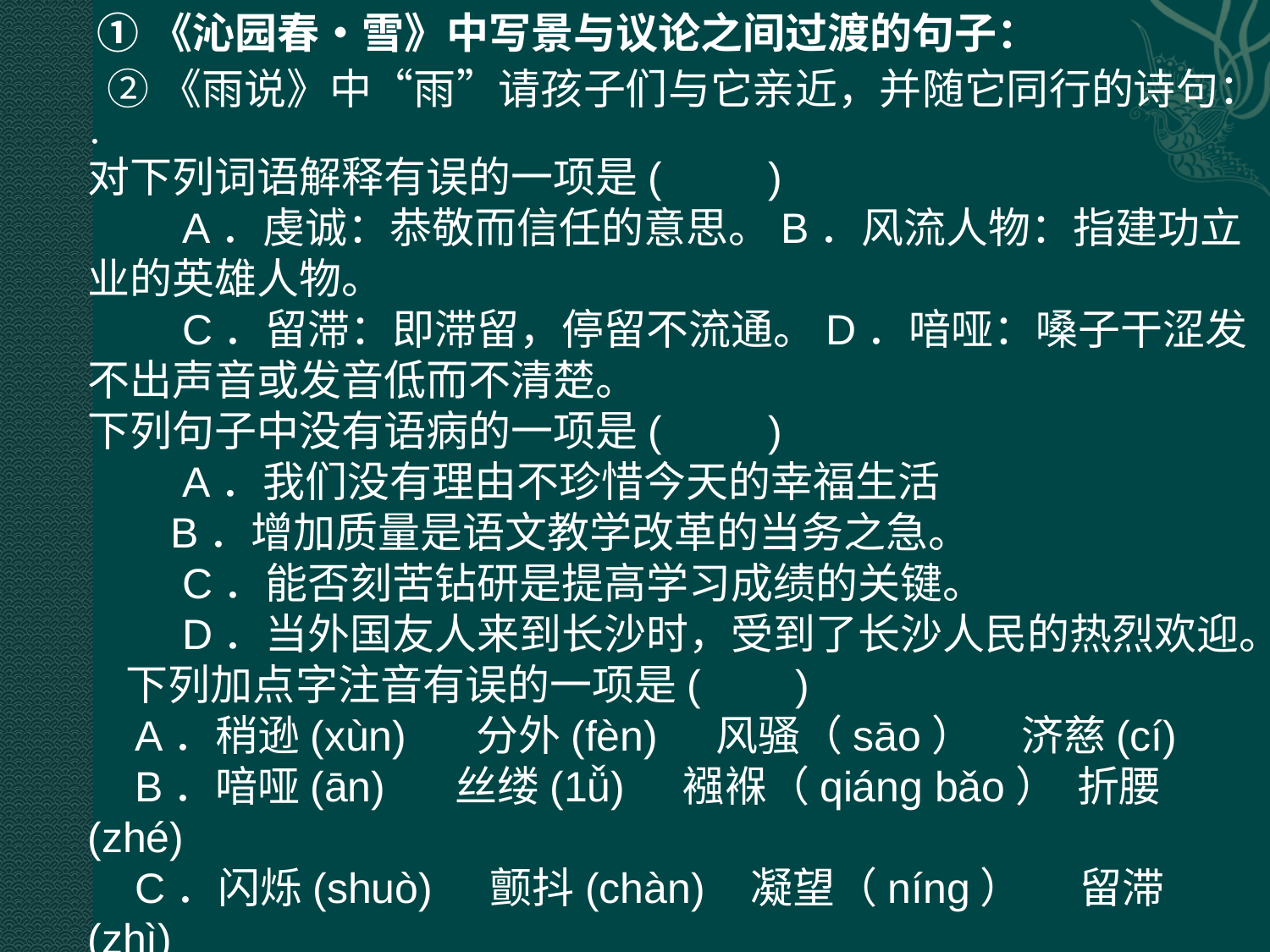

①《沁园春•雪》中写景与议论之间过渡的句子：

②《雨说》中“雨”请孩子们与它亲近，并随它同行的诗句：
．
对下列词语解释有误的一项是(         )
　　A．虔诚：恭敬而信任的意思。B．风流人物：指建功立业的英雄人物。
　　C．留滞：即滞留，停留不流通。D．喑哑：嗓子干涩发不出声音或发音低而不清楚。
下列句子中没有语病的一项是(         )
　　A．我们没有理由不珍惜今天的幸福生活
       B．增加质量是语文教学改革的当务之急。
　　C．能否刻苦钻研是提高学习成绩的关键。
　　D．当外国友人来到长沙时，受到了长沙人民的热烈欢迎。
   下列加点字注音有误的一项是(        )
    A．稍逊(xùn)     分外(fèn)    风骚（sāo）     济慈(cí)
    B．喑哑(ān)     丝缕(1ǚ)    襁褓（qiáng bǎo）  折腰(zhé)
    C．闪烁(shuò)    颤抖(chàn)   凝望（níng）      留滞(zhì)
    D．静谧(mì)      遐想(xiá)    栖息（qī）           角落(jiǎo)